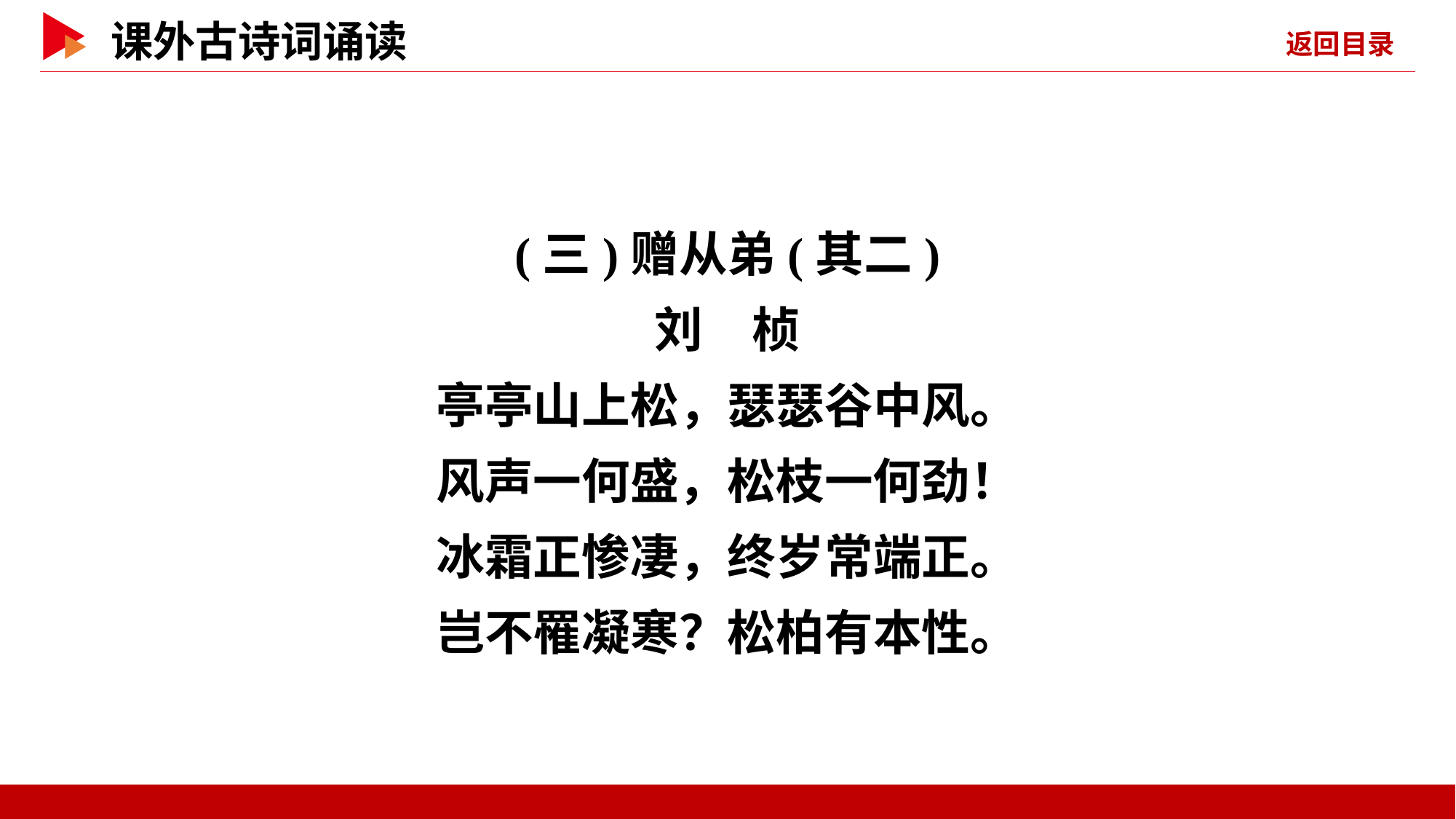

(三)赠从弟(其二)
刘　桢
亭亭山上松，瑟瑟谷中风。
风声一何盛，松枝一何劲！
冰霜正惨凄，终岁常端正。
岂不罹凝寒？松柏有本性。